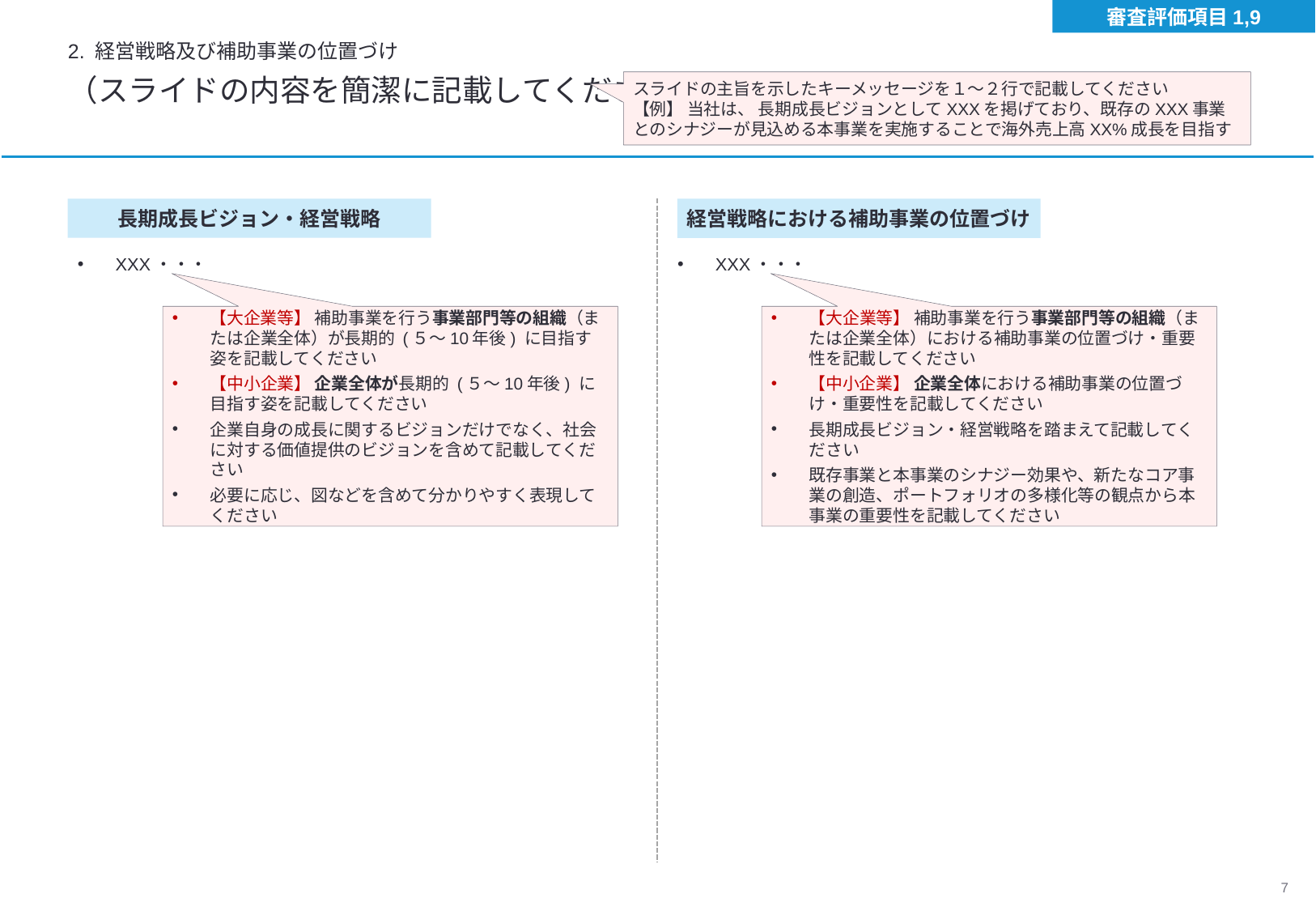

審査評価項目1,9
2. 経営戦略及び補助事業の位置づけ
（スライドの内容を簡潔に記載してください）
スライドの主旨を示したキーメッセージを１～２行で記載してください
【例】 当社は、 長期成長ビジョンとしてXXXを掲げており、既存のXXX事業とのシナジーが見込める本事業を実施することで海外売上高XX%成長を目指す
長期成長ビジョン・経営戦略
経営戦略における補助事業の位置づけ
XXX・・・
XXX・・・
【大企業等】 補助事業を行う事業部門等の組織（または企業全体）が長期的 (５～10年後) に目指す姿を記載してください
【中小企業】 企業全体が長期的 (５～10年後) に目指す姿を記載してください
企業自身の成長に関するビジョンだけでなく、社会に対する価値提供のビジョンを含めて記載してください
必要に応じ、図などを含めて分かりやすく表現してください
【大企業等】 補助事業を行う事業部門等の組織（または企業全体）における補助事業の位置づけ・重要性を記載してください
【中小企業】 企業全体における補助事業の位置づけ・重要性を記載してください
長期成長ビジョン・経営戦略を踏まえて記載してください
既存事業と本事業のシナジー効果や、新たなコア事業の創造、ポートフォリオの多様化等の観点から本事業の重要性を記載してください